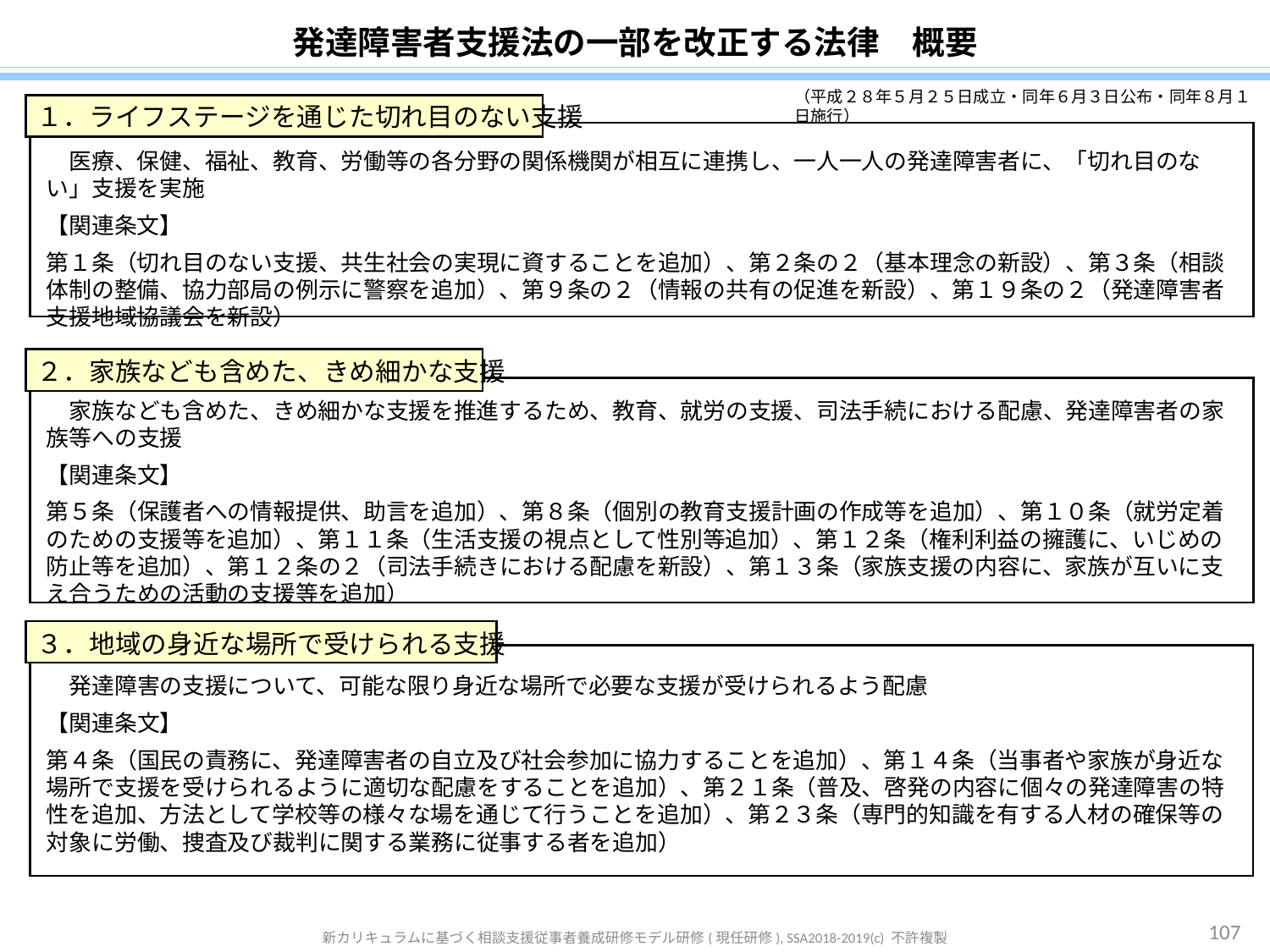

発達障害者支援法の一部を改正する法律　概要
（平成２８年５月２５日成立・同年６月３日公布・同年８月１日施行）

１．ライフステージを通じた切れ目のない支援

　医療、保健、福祉、教育、労働等の各分野の関係機関が相互に連携し、一人一人の発達障害者に、「切れ目のない」支援を実施
【関連条文】
第１条（切れ目のない支援、共生社会の実現に資することを追加）、第２条の２（基本理念の新設）、第３条（相談体制の整備、協力部局の例示に警察を追加）、第９条の２（情報の共有の促進を新設）、第１９条の２（発達障害者支援地域協議会を新設）

２．家族なども含めた、きめ細かな支援

　家族なども含めた、きめ細かな支援を推進するため、教育、就労の支援、司法手続における配慮、発達障害者の家族等への支援
【関連条文】
第５条（保護者への情報提供、助言を追加）、第８条（個別の教育支援計画の作成等を追加）、第１０条（就労定着のための支援等を追加）、第１１条（生活支援の視点として性別等追加）、第１２条（権利利益の擁護に、いじめの防止等を追加）、第１２条の２（司法手続きにおける配慮を新設）、第１３条（家族支援の内容に、家族が互いに支え合うための活動の支援等を追加）
３．地域の身近な場所で受けられる支援

　発達障害の支援について、可能な限り身近な場所で必要な支援が受けられるよう配慮
【関連条文】
第４条（国民の責務に、発達障害者の自立及び社会参加に協力することを追加）、第１４条（当事者や家族が身近な場所で支援を受けられるように適切な配慮をすることを追加）、第２１条（普及、啓発の内容に個々の発達障害の特性を追加、方法として学校等の様々な場を通じて行うことを追加）、第２３条（専門的知識を有する人材の確保等の対象に労働、捜査及び裁判に関する業務に従事する者を追加）

107
新カリキュラムに基づく相談支援従事者養成研修モデル研修(現任研修), SSA2018-2019(c) 不許複製